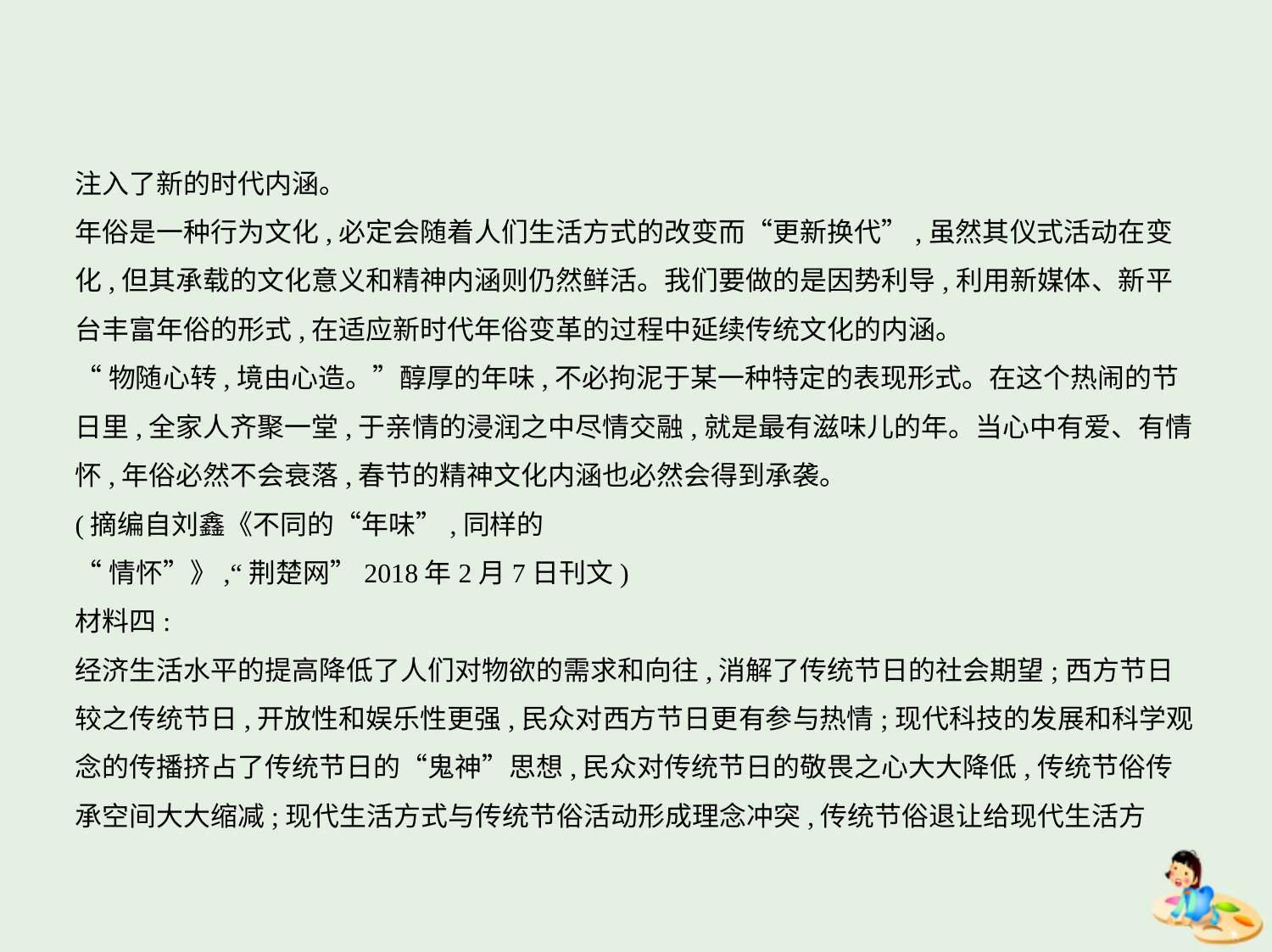

注入了新的时代内涵。
年俗是一种行为文化,必定会随着人们生活方式的改变而“更新换代”,虽然其仪式活动在变
化,但其承载的文化意义和精神内涵则仍然鲜活。我们要做的是因势利导,利用新媒体、新平
台丰富年俗的形式,在适应新时代年俗变革的过程中延续传统文化的内涵。
“物随心转,境由心造。”醇厚的年味,不必拘泥于某一种特定的表现形式。在这个热闹的节
日里,全家人齐聚一堂,于亲情的浸润之中尽情交融,就是最有滋味儿的年。当心中有爱、有情
怀,年俗必然不会衰落,春节的精神文化内涵也必然会得到承袭。
(摘编自刘鑫《不同的“年味”,同样的
“情怀”》,“荆楚网”2018年2月7日刊文)
材料四:
经济生活水平的提高降低了人们对物欲的需求和向往,消解了传统节日的社会期望;西方节日
较之传统节日,开放性和娱乐性更强,民众对西方节日更有参与热情;现代科技的发展和科学观
念的传播挤占了传统节日的“鬼神”思想,民众对传统节日的敬畏之心大大降低,传统节俗传
承空间大大缩减;现代生活方式与传统节俗活动形成理念冲突,传统节俗退让给现代生活方